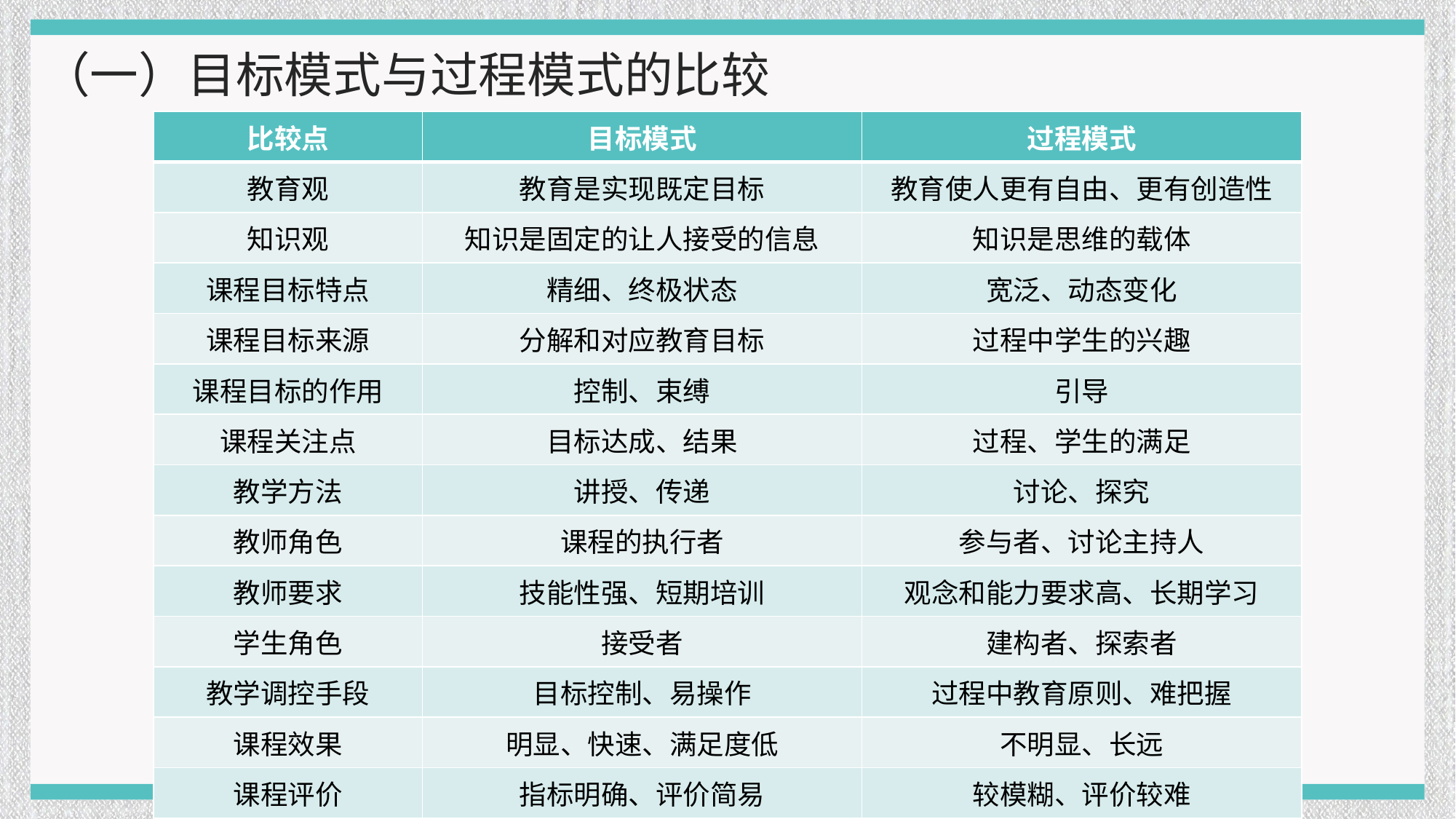

（一）目标模式与过程模式的比较
| 比较点 | 目标模式 | 过程模式 |
| --- | --- | --- |
| 教育观 | 教育是实现既定目标 | 教育使人更有自由、更有创造性 |
| 知识观 | 知识是固定的让人接受的信息 | 知识是思维的载体 |
| 课程目标特点 | 精细、终极状态 | 宽泛、动态变化 |
| 课程目标来源 | 分解和对应教育目标 | 过程中学生的兴趣 |
| 课程目标的作用 | 控制、束缚 | 引导 |
| 课程关注点 | 目标达成、结果 | 过程、学生的满足 |
| 教学方法 | 讲授、传递 | 讨论、探究 |
| 教师角色 | 课程的执行者 | 参与者、讨论主持人 |
| 教师要求 | 技能性强、短期培训 | 观念和能力要求高、长期学习 |
| 学生角色 | 接受者 | 建构者、探索者 |
| 教学调控手段 | 目标控制、易操作 | 过程中教育原则、难把握 |
| 课程效果 | 明显、快速、满足度低 | 不明显、长远 |
| 课程评价 | 指标明确、评价简易 | 较模糊、评价较难 |